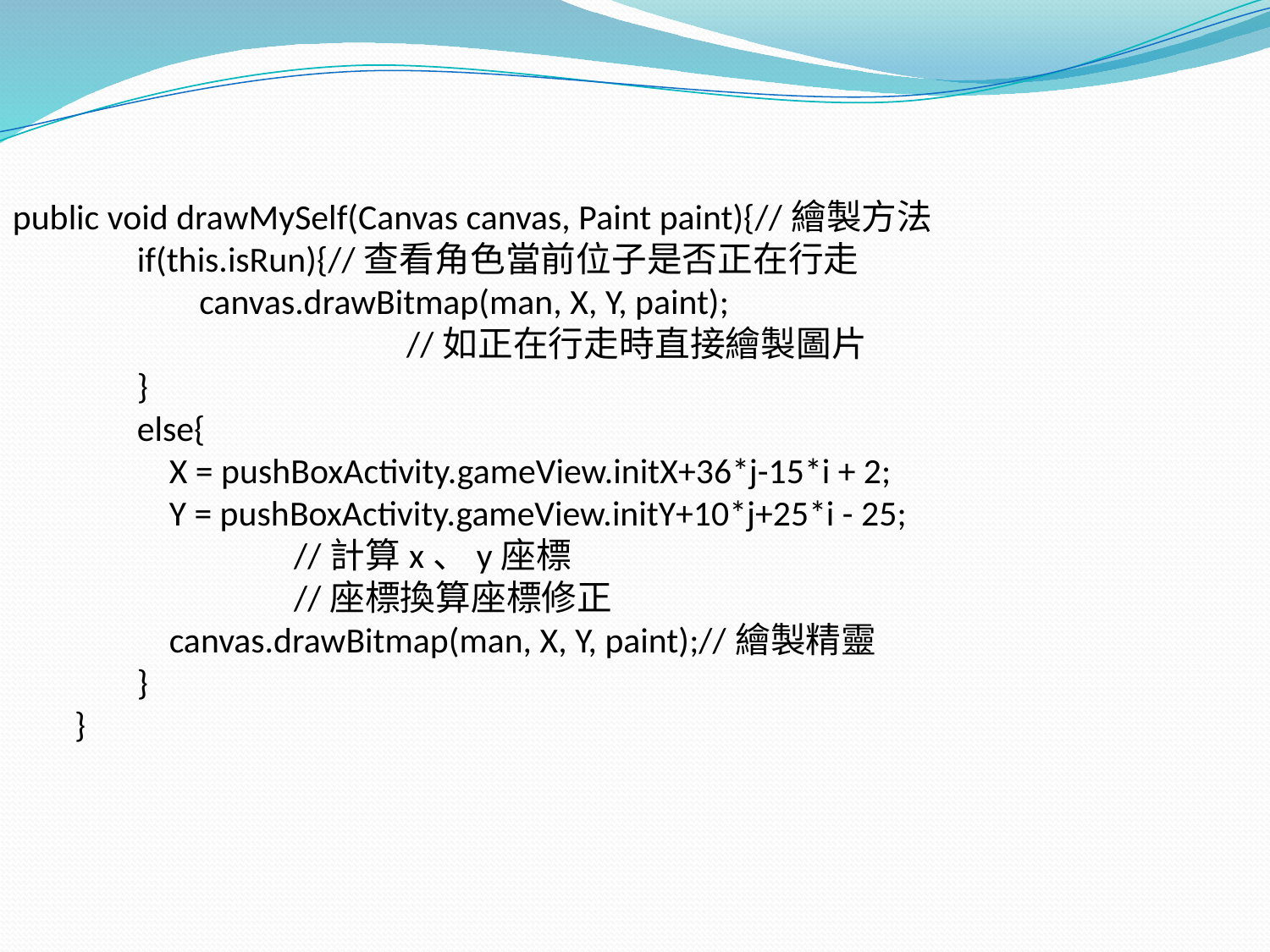

public void drawMySelf(Canvas canvas, Paint paint){//繪製方法
		if(this.isRun){//查看角色當前位子是否正在行走
			canvas.drawBitmap(man, X, Y, paint);
                                                 //如正在行走時直接繪製圖片
		}
		else{
		    X = pushBoxActivity.gameView.initX+36*j-15*i + 2;
		    Y = pushBoxActivity.gameView.initY+10*j+25*i - 25;
                                   //計算x、y座標
                                   //座標換算座標修正
		    canvas.drawBitmap(man, X, Y, paint);//繪製精靈
		}
	}